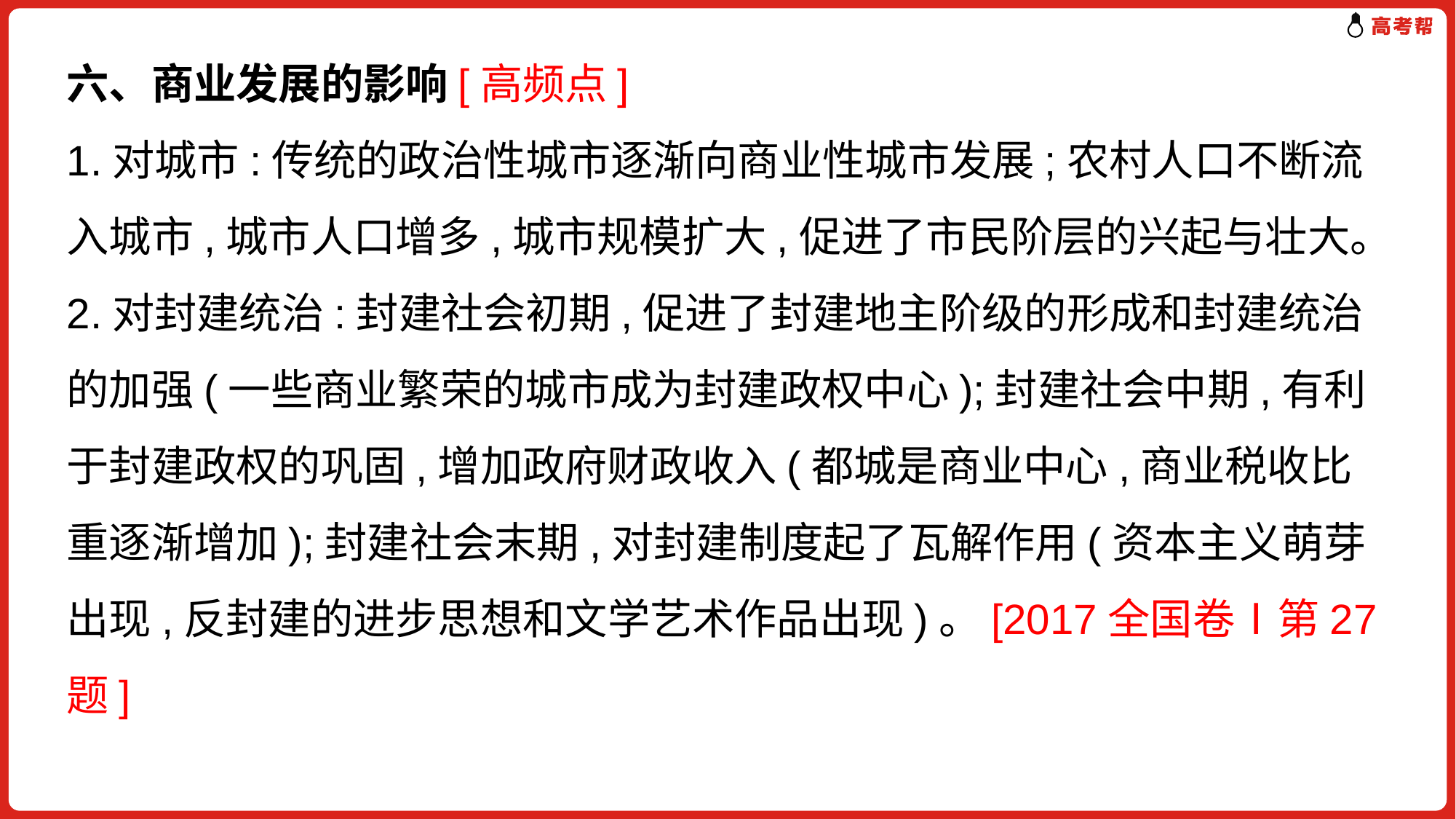

六、商业发展的影响[高频点]
1.对城市:传统的政治性城市逐渐向商业性城市发展;农村人口不断流入城市,城市人口增多,城市规模扩大,促进了市民阶层的兴起与壮大。
2.对封建统治:封建社会初期,促进了封建地主阶级的形成和封建统治的加强(一些商业繁荣的城市成为封建政权中心);封建社会中期,有利于封建政权的巩固,增加政府财政收入(都城是商业中心,商业税收比重逐渐增加);封建社会末期,对封建制度起了瓦解作用(资本主义萌芽出现,反封建的进步思想和文学艺术作品出现)。[2017全国卷Ⅰ第27题]